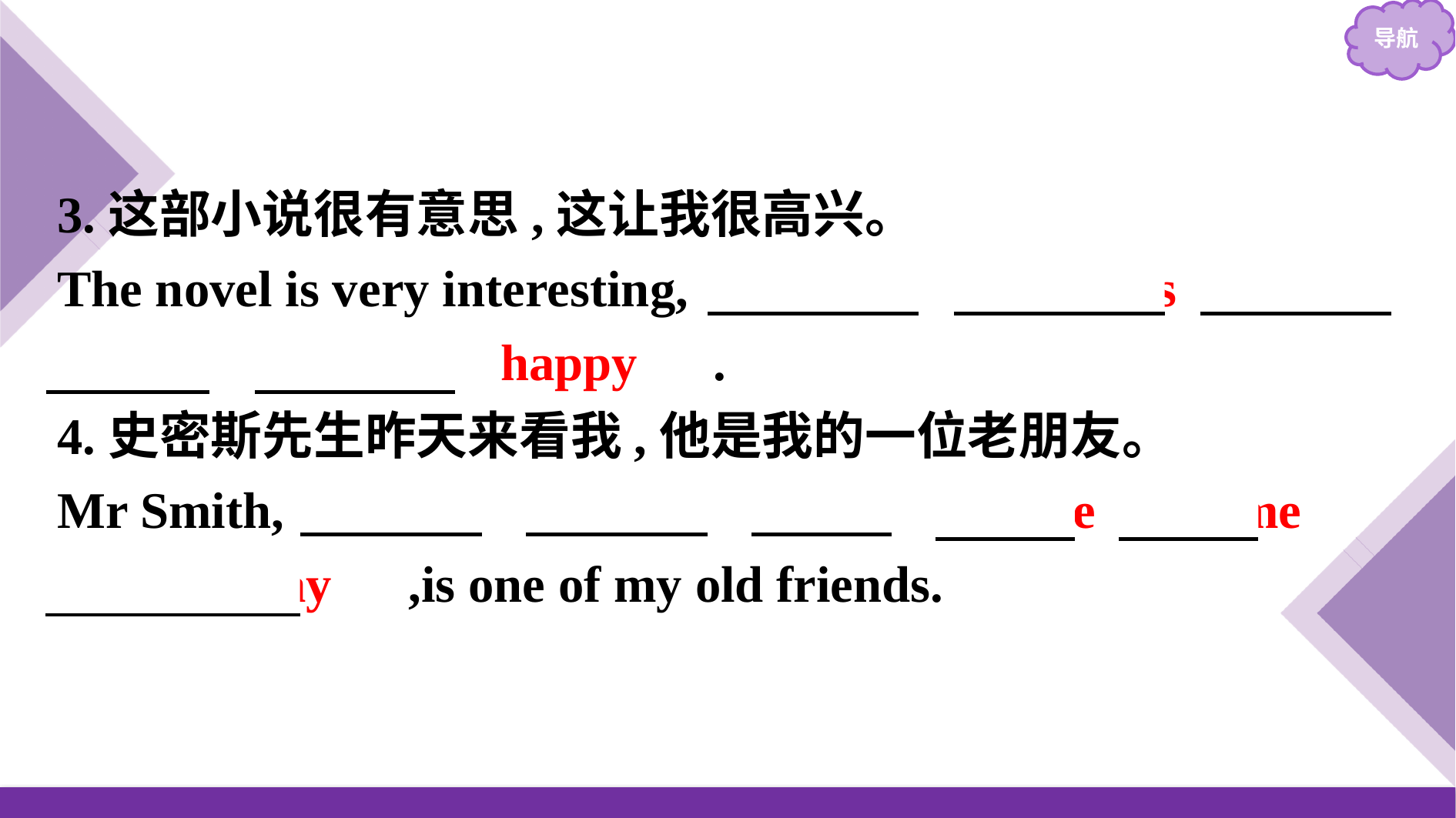

3.这部小说很有意思,这让我很高兴。
The novel is very interesting,　which　 　makes　 　me　 　very　 　happy　.
4.史密斯先生昨天来看我,他是我的一位老朋友。
Mr Smith,　who　 　came　 　to　 　see　 　me　 　yesterday　,is one of my old friends.